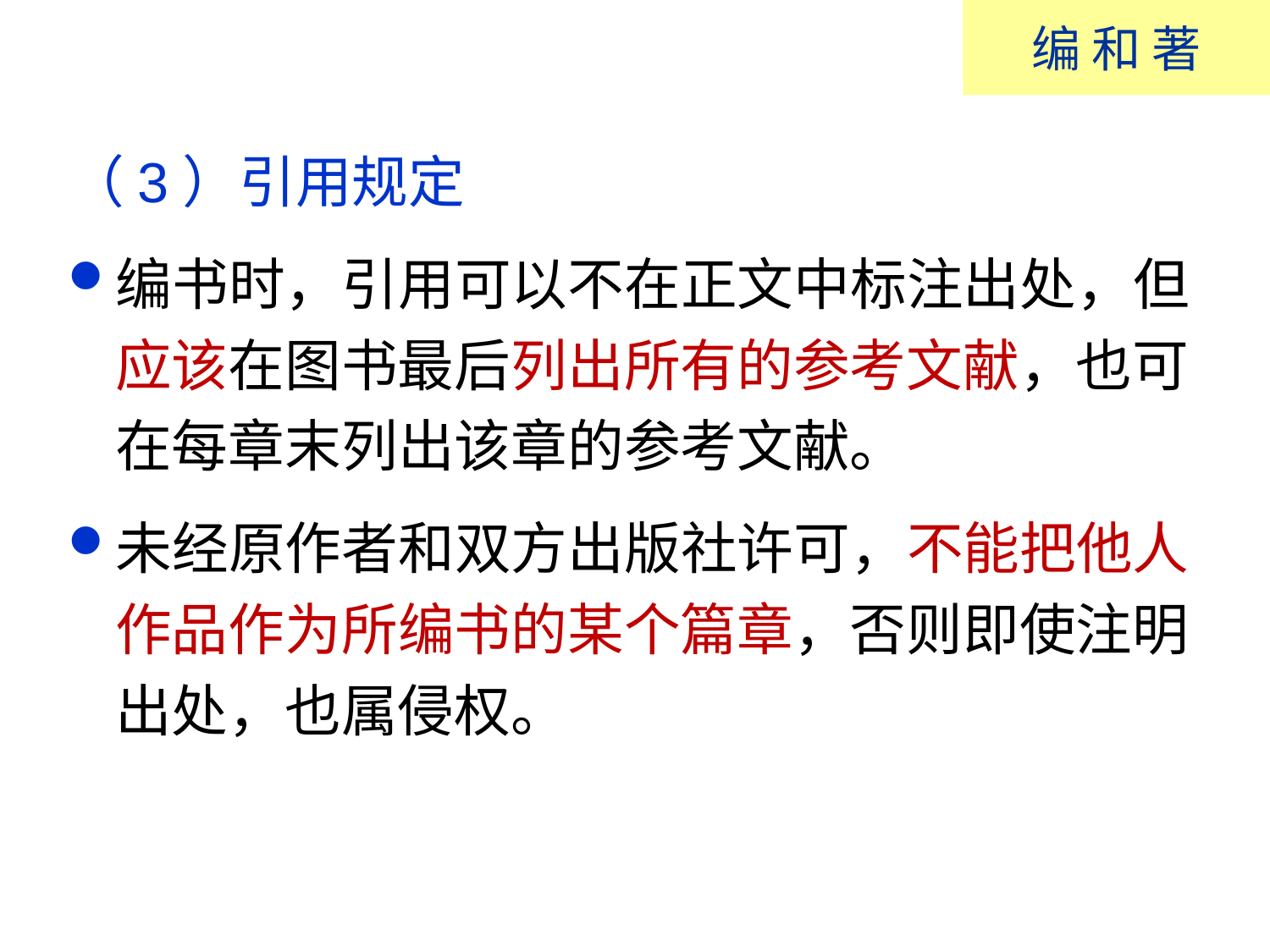

编 和 著
（3）引用规定
编书时，引用可以不在正文中标注出处，但应该在图书最后列出所有的参考文献，也可在每章末列出该章的参考文献。
未经原作者和双方出版社许可，不能把他人作品作为所编书的某个篇章，否则即使注明出处，也属侵权。